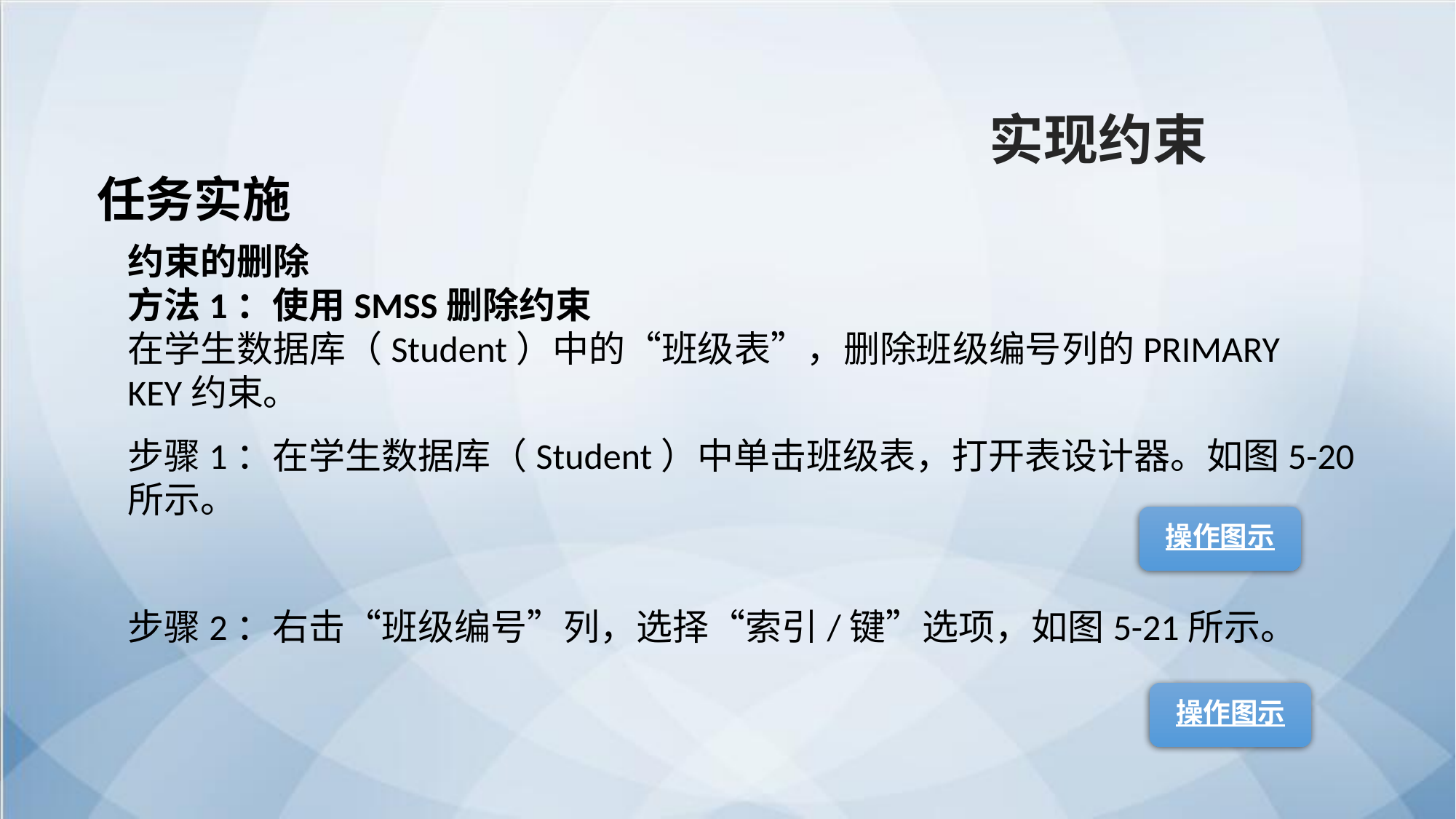

实现约束
任务实施
约束的删除
方法1：使用SMSS删除约束
在学生数据库（Student）中的“班级表”，删除班级编号列的PRIMARY KEY约束。

步骤1：在学生数据库（Student）中单击班级表，打开表设计器。如图5-20所示。
操作图示
步骤2：右击“班级编号”列，选择“索引/键”选项，如图5-21所示。
操作图示